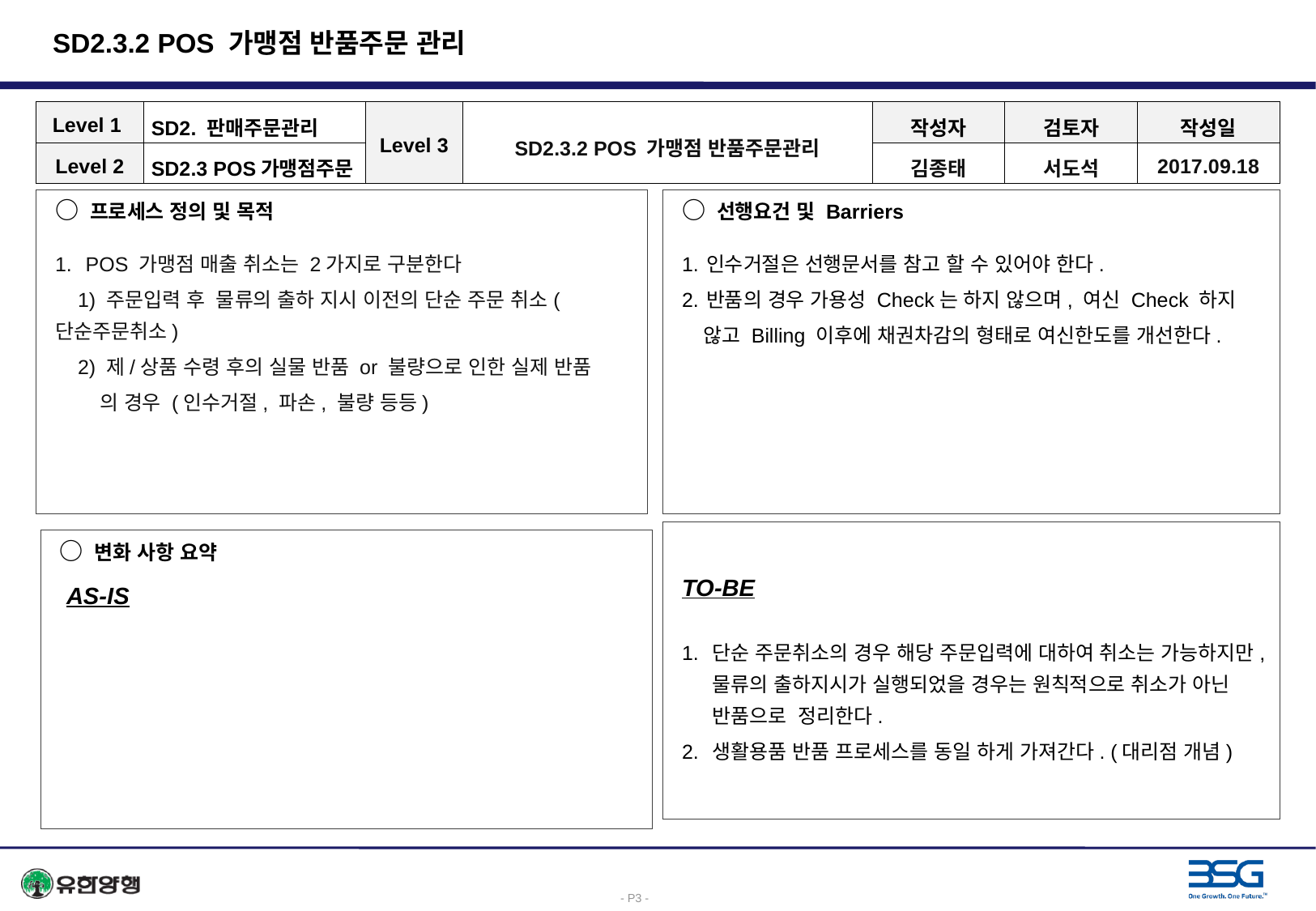

# SD2.3.2 POS 가맹점 반품주문 관리
| Level 1 | SD2. 판매주문관리 | Level 3 | SD2.3.2 POS 가맹점 반품주문관리 | 작성자 | 검토자 | 작성일 |
| --- | --- | --- | --- | --- | --- | --- |
| Level 2 | SD2.3 POS가맹점주문 |  |  | 김종태 | 서도석 | 2017.09.18 |
○ 프로세스 정의 및 목적

POS 가맹점 매출 취소는 2가지로 구분한다
    1) 주문입력 후  물류의 출하 지시 이전의 단순 주문 취소(단순주문취소)
    2) 제/상품 수령 후의 실물 반품 or 불량으로 인한 실제 반품
       의 경우 (인수거절, 파손, 불량 등등)

○ 선행요건 및 Barriers

인수거절은 선행문서를 참고 할 수 있어야 한다.
반품의 경우 가용성 Check는 하지 않으며, 여신 Check 하지
   않고 Billing 이후에 채권차감의 형태로 여신한도를 개선한다.

TO-BE

단순 주문취소의 경우 해당 주문입력에 대하여 취소는 가능하지만, 물류의 출하지시가 실행되었을 경우는 원칙적으로 취소가 아닌 반품으로  정리한다.
생활용품 반품 프로세스를 동일 하게 가져간다. (대리점 개념)

○ 변화 사항 요약

 AS-IS